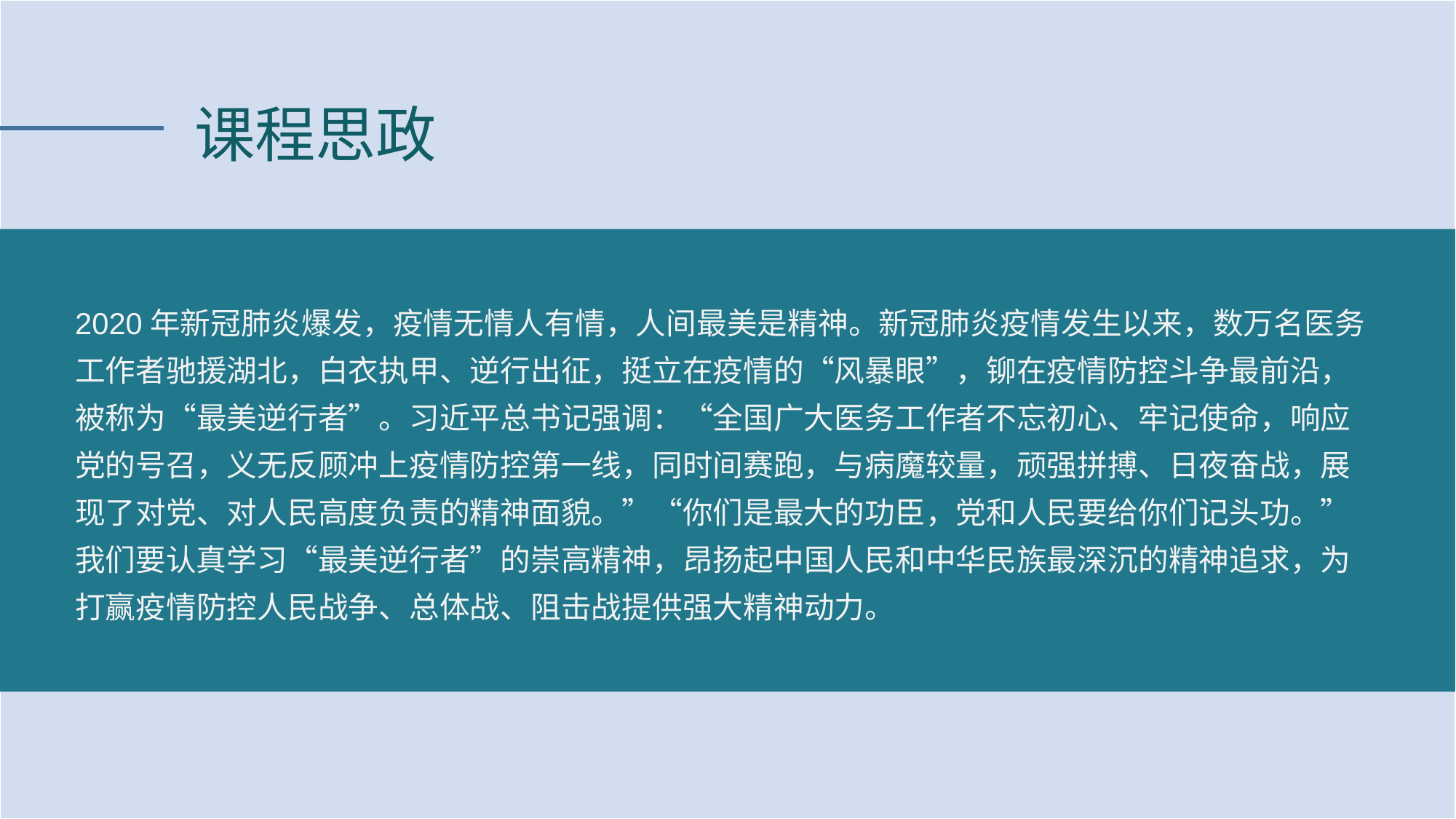

课程思政

2020年新冠肺炎爆发，疫情无情人有情，人间最美是精神。新冠肺炎疫情发生以来，数万名医务工作者驰援湖北，白衣执甲、逆行出征，挺立在疫情的“风暴眼”，铆在疫情防控斗争最前沿，被称为“最美逆行者”。习近平总书记强调：“全国广大医务工作者不忘初心、牢记使命，响应党的号召，义无反顾冲上疫情防控第一线，同时间赛跑，与病魔较量，顽强拼搏、日夜奋战，展现了对党、对人民高度负责的精神面貌。”“你们是最大的功臣，党和人民要给你们记头功。”我们要认真学习“最美逆行者”的崇高精神，昂扬起中国人民和中华民族最深沉的精神追求，为打赢疫情防控人民战争、总体战、阻击战提供强大精神动力。